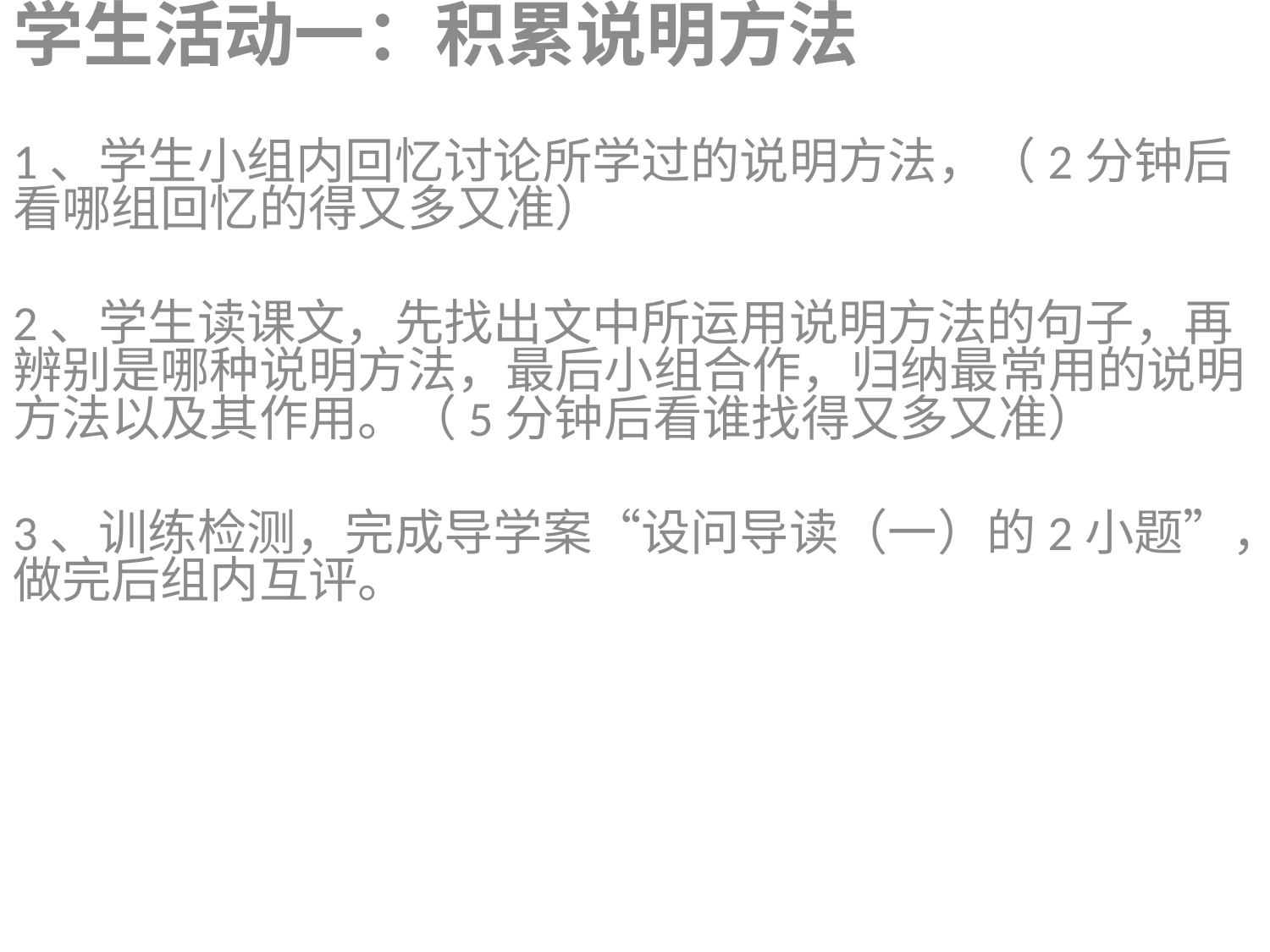

学生活动一：积累说明方法

1、学生小组内回忆讨论所学过的说明方法，（2分钟后看哪组回忆的得又多又准）

2、学生读课文，先找出文中所运用说明方法的句子，再辨别是哪种说明方法，最后小组合作，归纳最常用的说明方法以及其作用。（5分钟后看谁找得又多又准）

3、训练检测，完成导学案“设问导读（一）的2小题”，做完后组内互评。